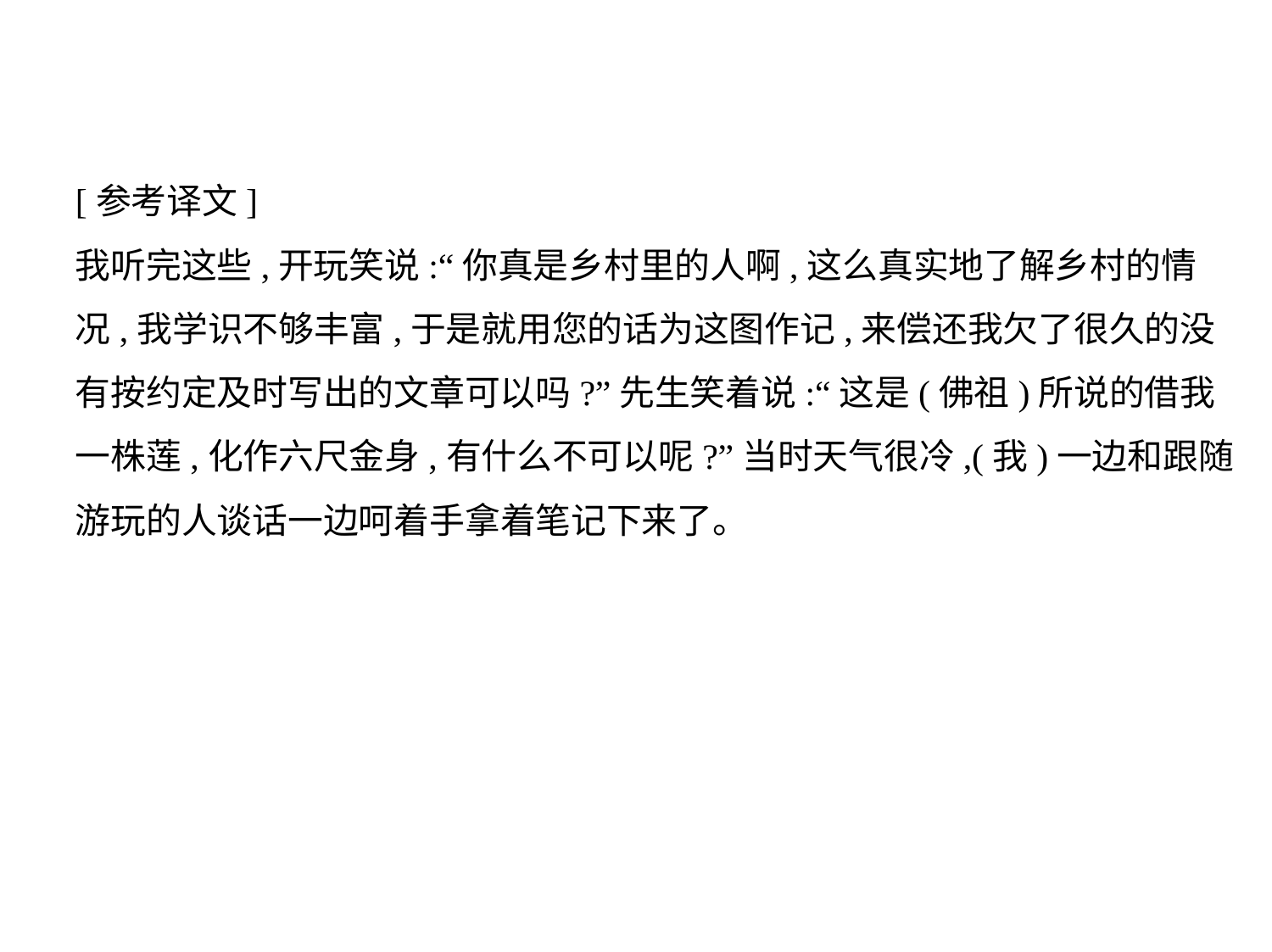

[参考译文]
我听完这些,开玩笑说:“你真是乡村里的人啊,这么真实地了解乡村的情
况,我学识不够丰富,于是就用您的话为这图作记,来偿还我欠了很久的没
有按约定及时写出的文章可以吗?”先生笑着说:“这是(佛祖)所说的借我
一株莲,化作六尺金身,有什么不可以呢?”当时天气很冷,(我)一边和跟随
游玩的人谈话一边呵着手拿着笔记下来了。